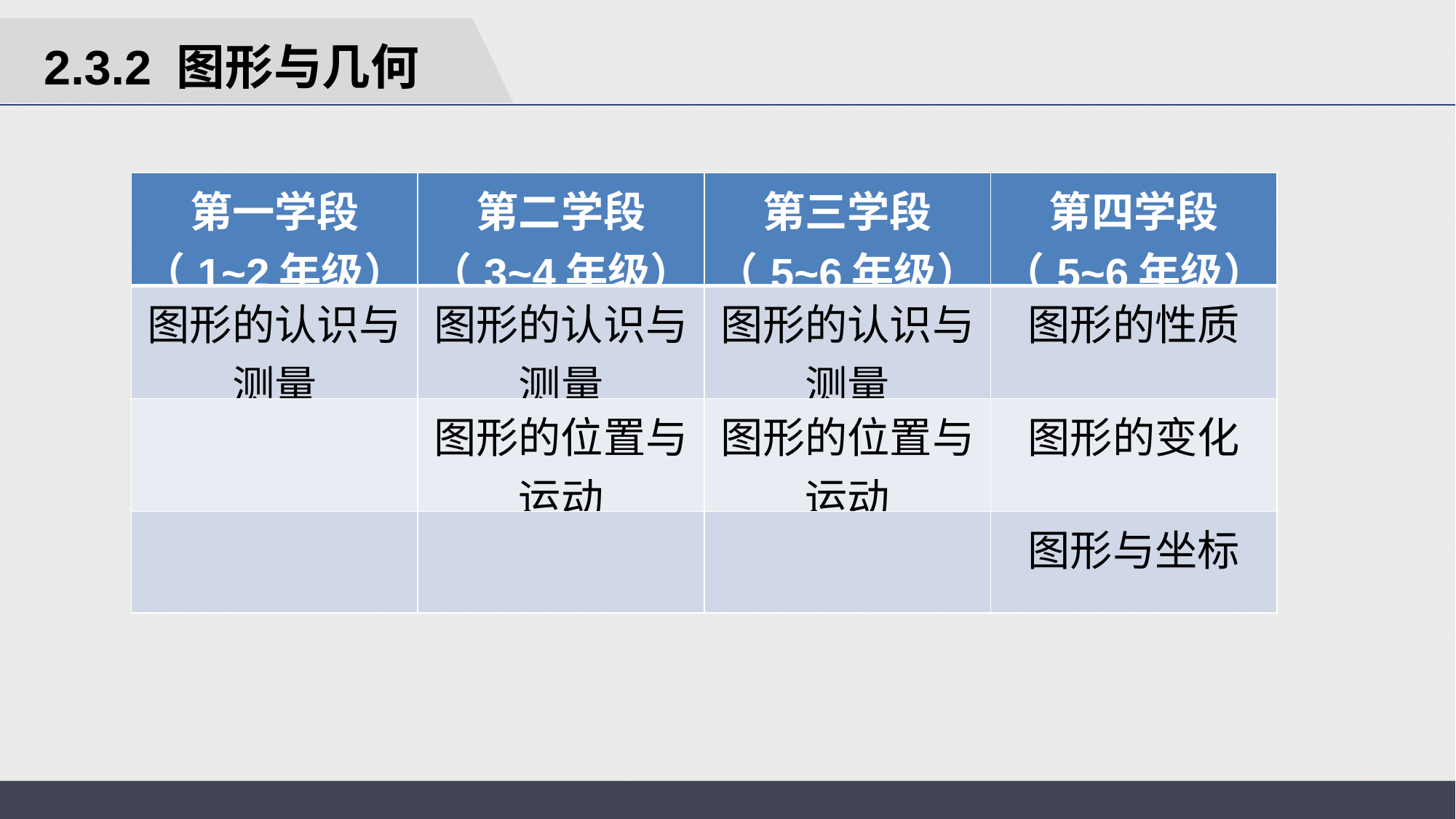

2.3.2 图形与几何
| 第一学段（1~2年级） | 第二学段（3~4年级） | 第三学段（5~6年级） | 第四学段（5~6年级） |
| --- | --- | --- | --- |
| 图形的认识与测量 | 图形的认识与测量 | 图形的认识与测量 | 图形的性质 |
|  | 图形的位置与运动 | 图形的位置与运动 | 图形的变化 |
|  |  |  | 图形与坐标 |